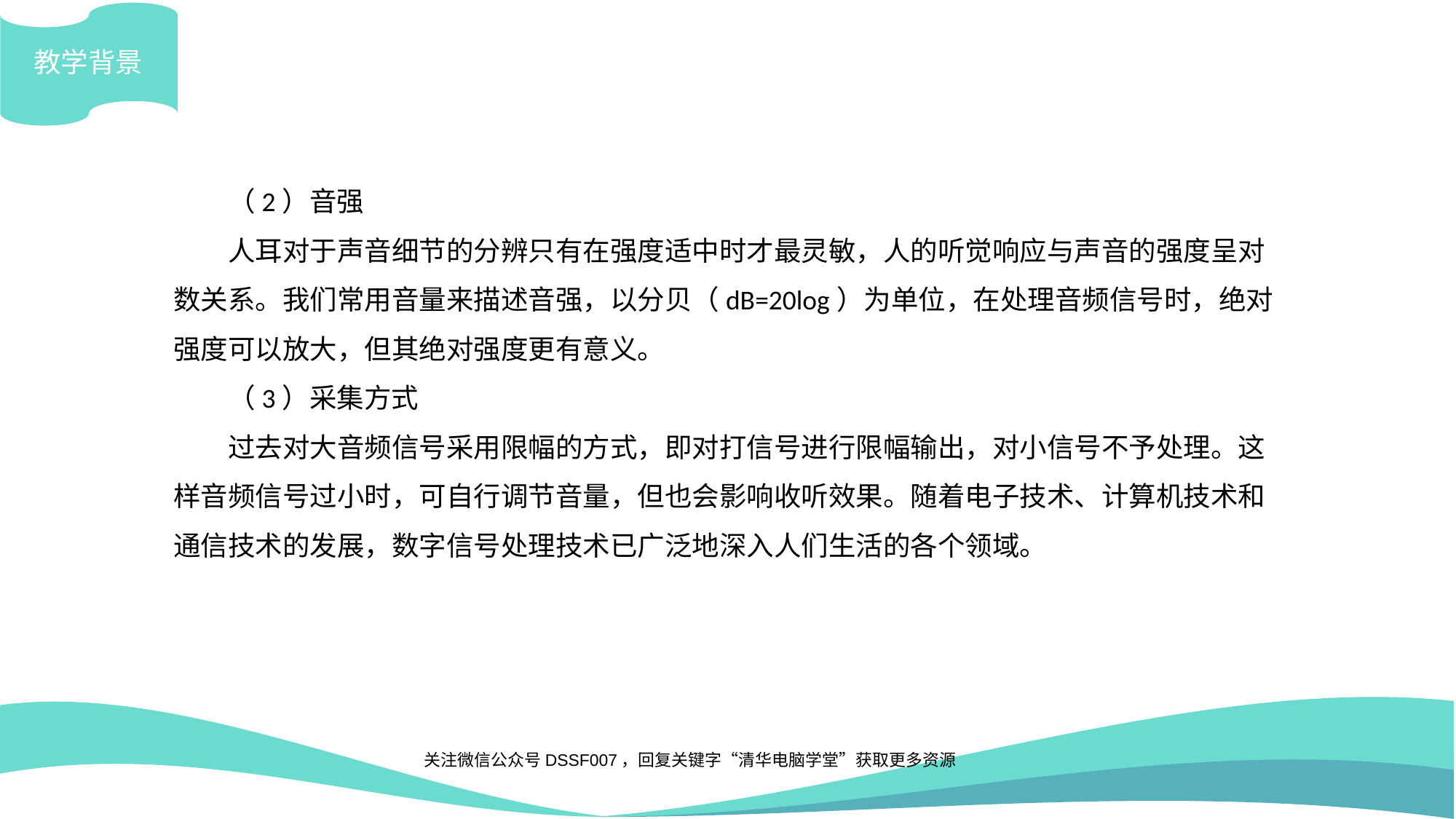

教学背景
（2）音强
人耳对于声音细节的分辨只有在强度适中时才最灵敏，人的听觉响应与声音的强度呈对数关系。我们常用音量来描述音强，以分贝（dB=20log）为单位，在处理音频信号时，绝对强度可以放大，但其绝对强度更有意义。
（3）采集方式
过去对大音频信号采用限幅的方式，即对打信号进行限幅输出，对小信号不予处理。这样音频信号过小时，可自行调节音量，但也会影响收听效果。随着电子技术、计算机技术和通信技术的发展，数字信号处理技术已广泛地深入人们生活的各个领域。